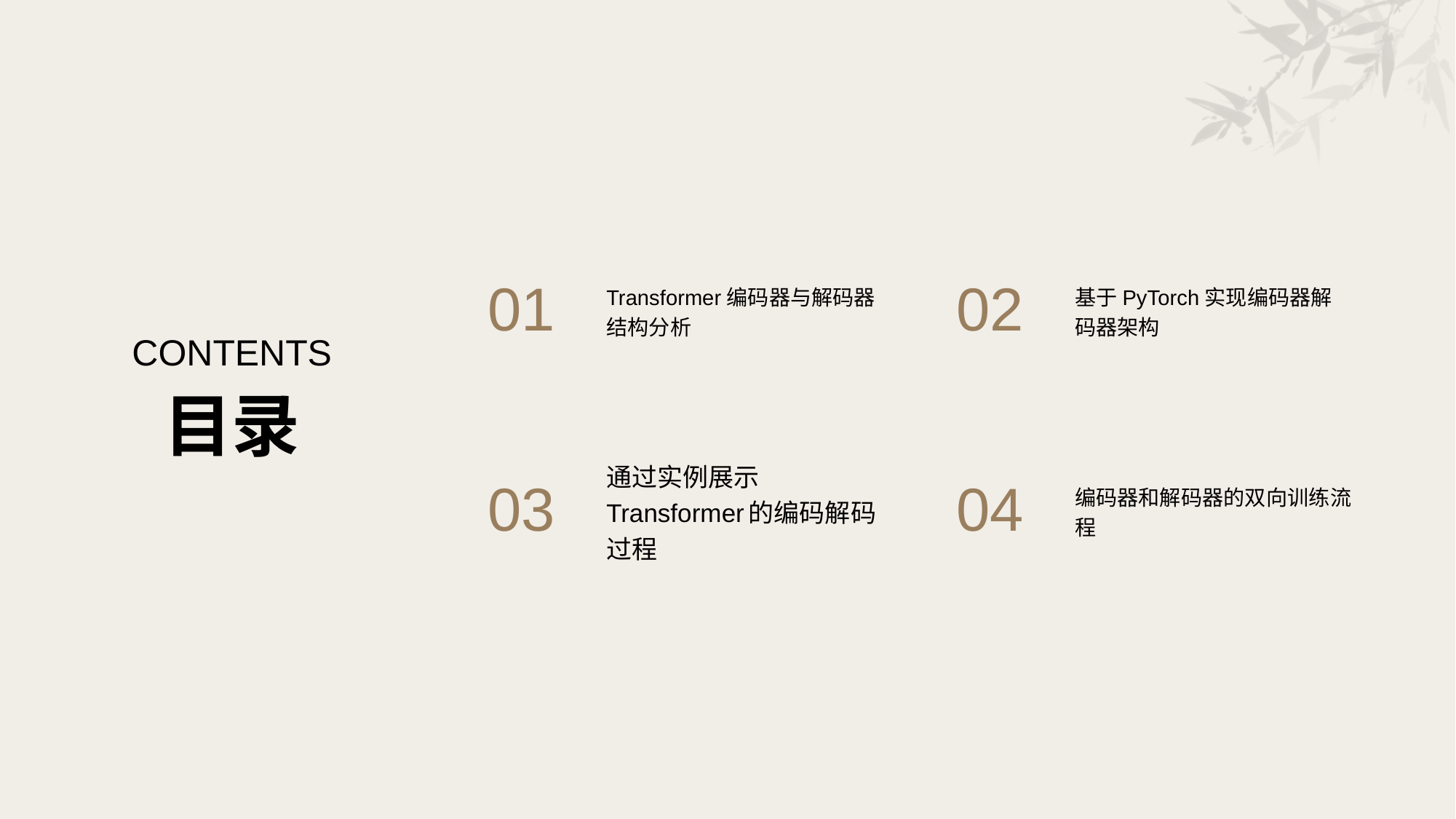

Transformer编码器与解码器结构分析
基于PyTorch实现编码器解码器架构

01
02
CONTENTS
目录
通过实例展示Transformer的编码解码过程
编码器和解码器的双向训练流程

03
04